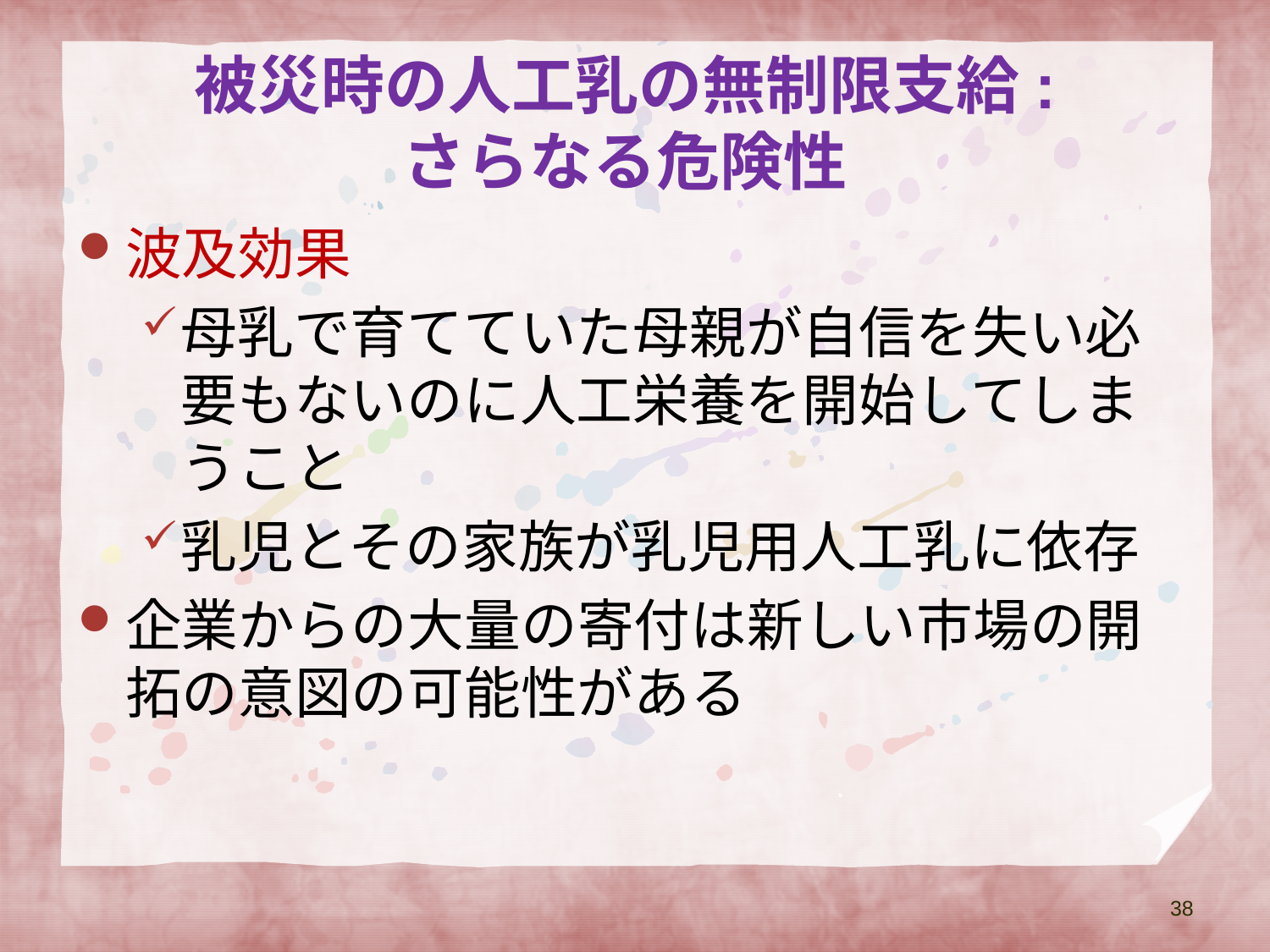

# 被災時の人工乳の無制限支給: さらなる危険性
波及効果
母乳で育てていた母親が自信を失い必要もないのに人工栄養を開始してしまうこと
乳児とその家族が乳児用人工乳に依存
企業からの大量の寄付は新しい市場の開拓の意図の可能性がある
38